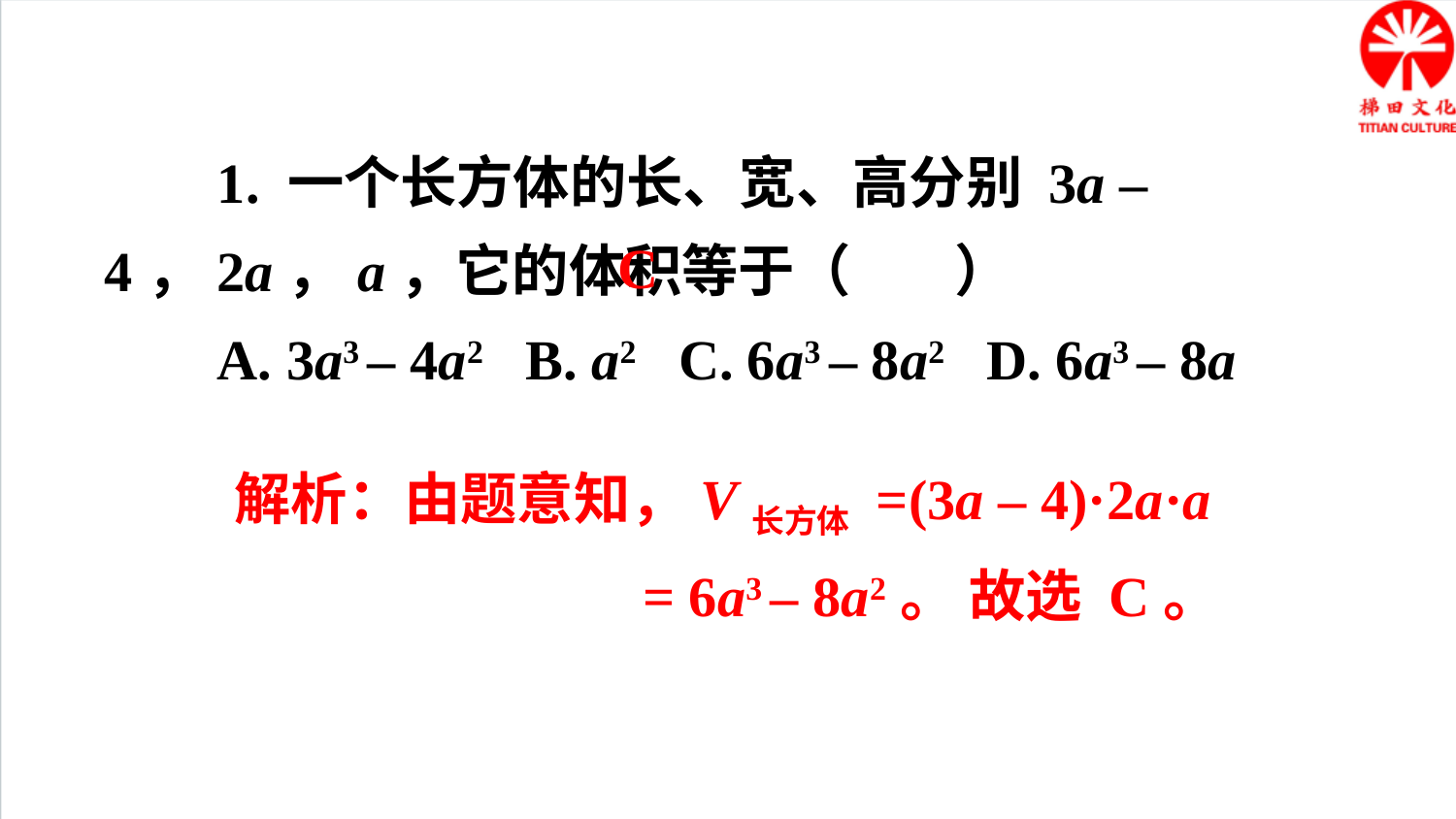

1. 一个长方体的长、宽、高分别 3a – 4，2a，a，它的体积等于（        ）
        A. 3a3 – 4a2   B. a2   C. 6a3 – 8a2   D. 6a3 – 8a
C
解析：由题意知，V长方体 =(3a – 4)·2a·a
                             = 6a3 – 8a2。 故选 C。